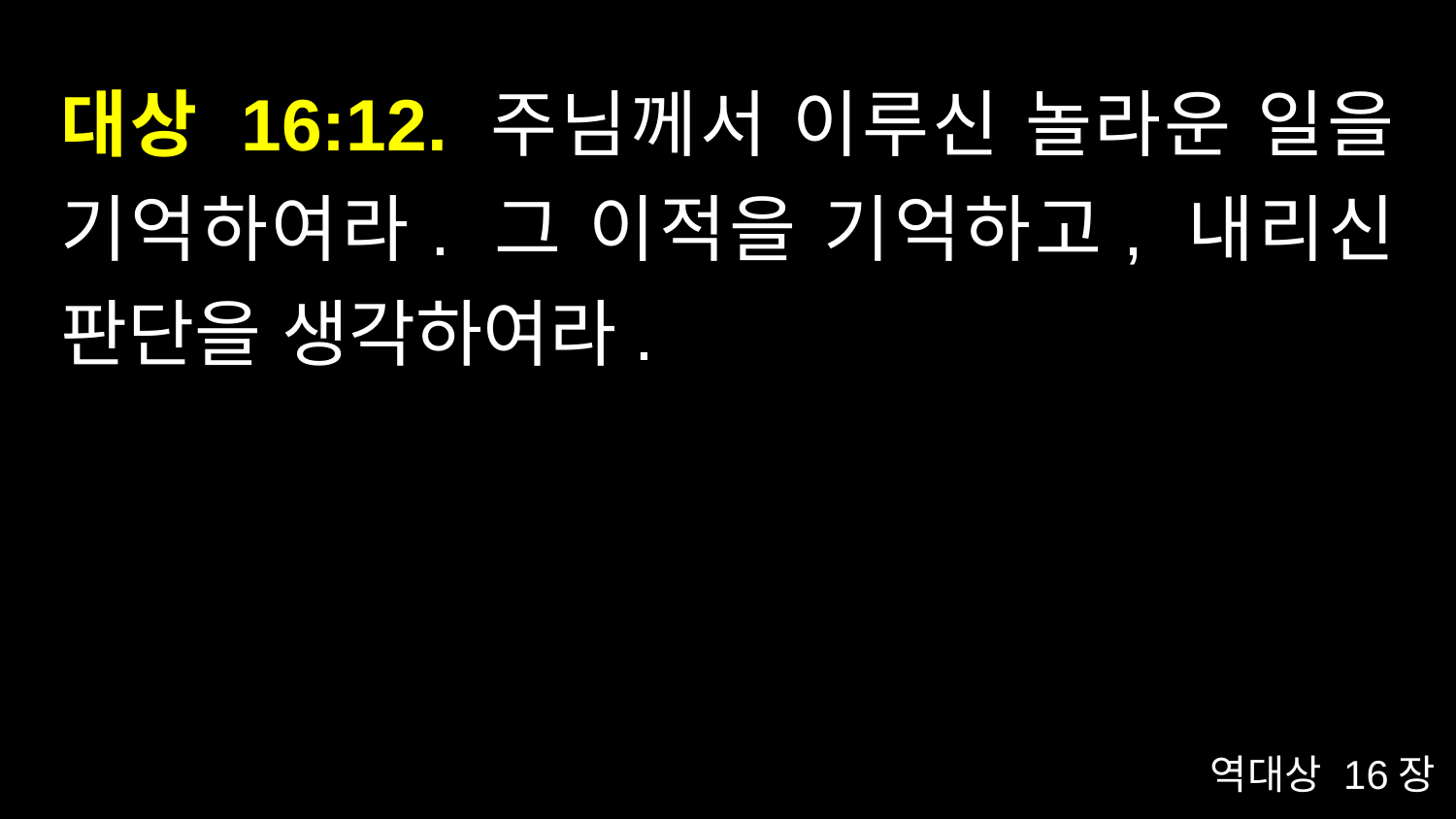

# 대상 16:12. 주님께서 이루신 놀라운 일을 기억하여라. 그 이적을 기억하고, 내리신 판단을 생각하여라.
역대상 16장